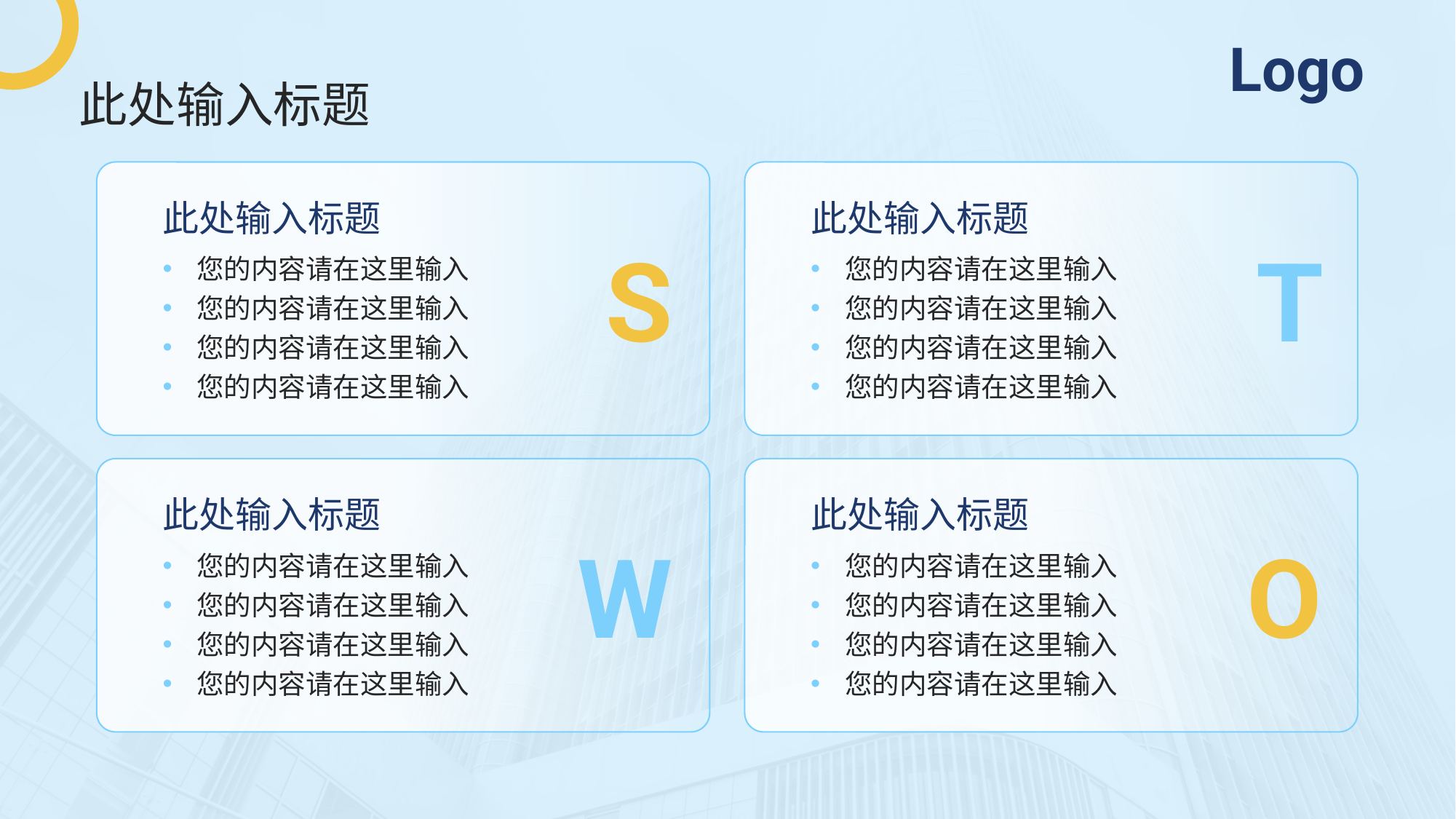

Logo
此处输入标题

此处输入标题
您的内容请在这里输入
您的内容请在这里输入
您的内容请在这里输入
您的内容请在这里输入
S

此处输入标题
您的内容请在这里输入
您的内容请在这里输入
您的内容请在这里输入
您的内容请在这里输入
T

此处输入标题
您的内容请在这里输入
您的内容请在这里输入
您的内容请在这里输入
您的内容请在这里输入
W

此处输入标题
您的内容请在这里输入
您的内容请在这里输入
您的内容请在这里输入
您的内容请在这里输入
O